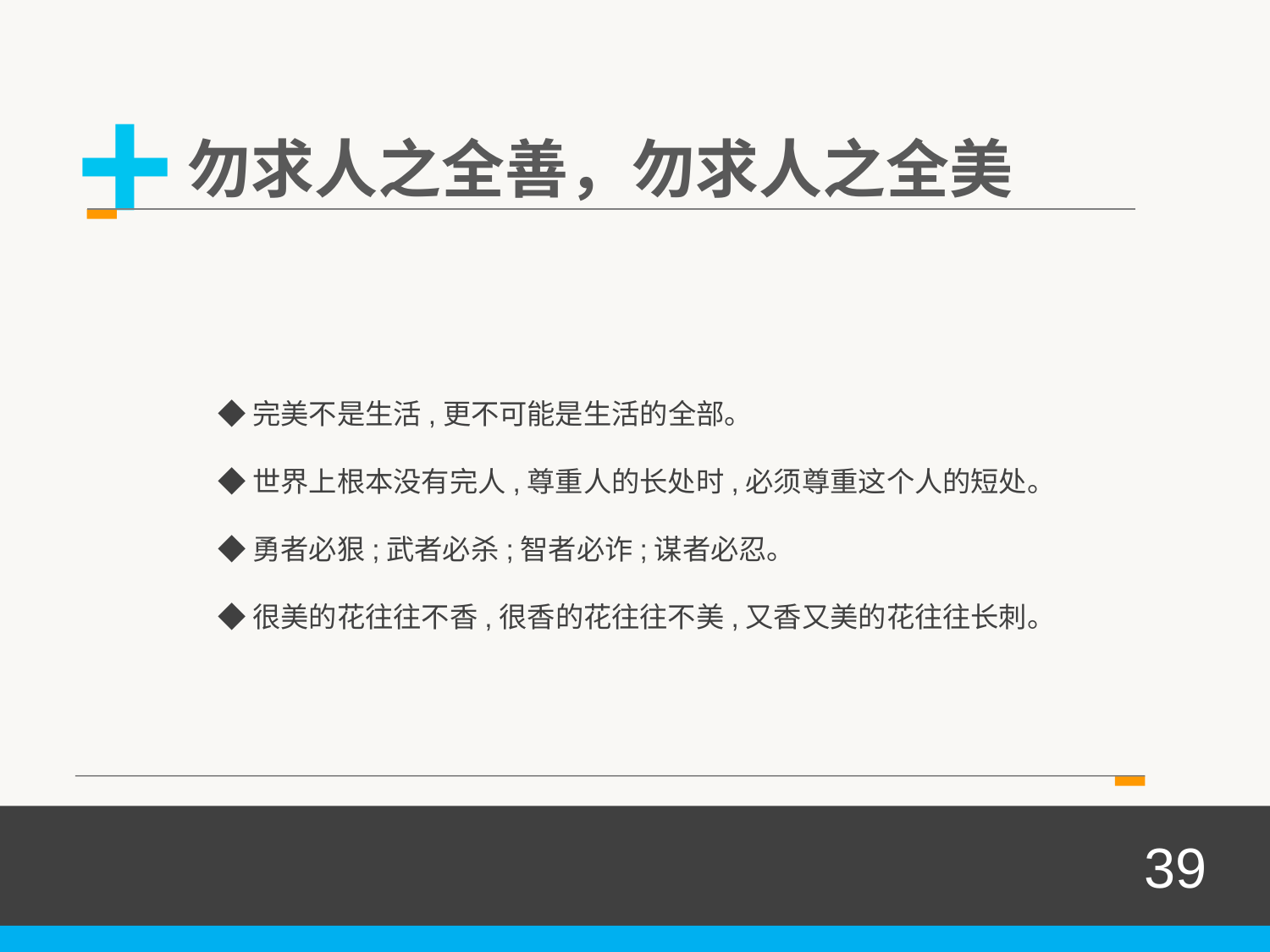

+
勿求人之全善，勿求人之全美

◆完美不是生活,更不可能是生活的全部。
◆世界上根本没有完人,尊重人的长处时,必须尊重这个人的短处。
◆勇者必狠;武者必杀;智者必诈;谋者必忍。
◆很美的花往往不香,很香的花往往不美,又香又美的花往往长刺。

39